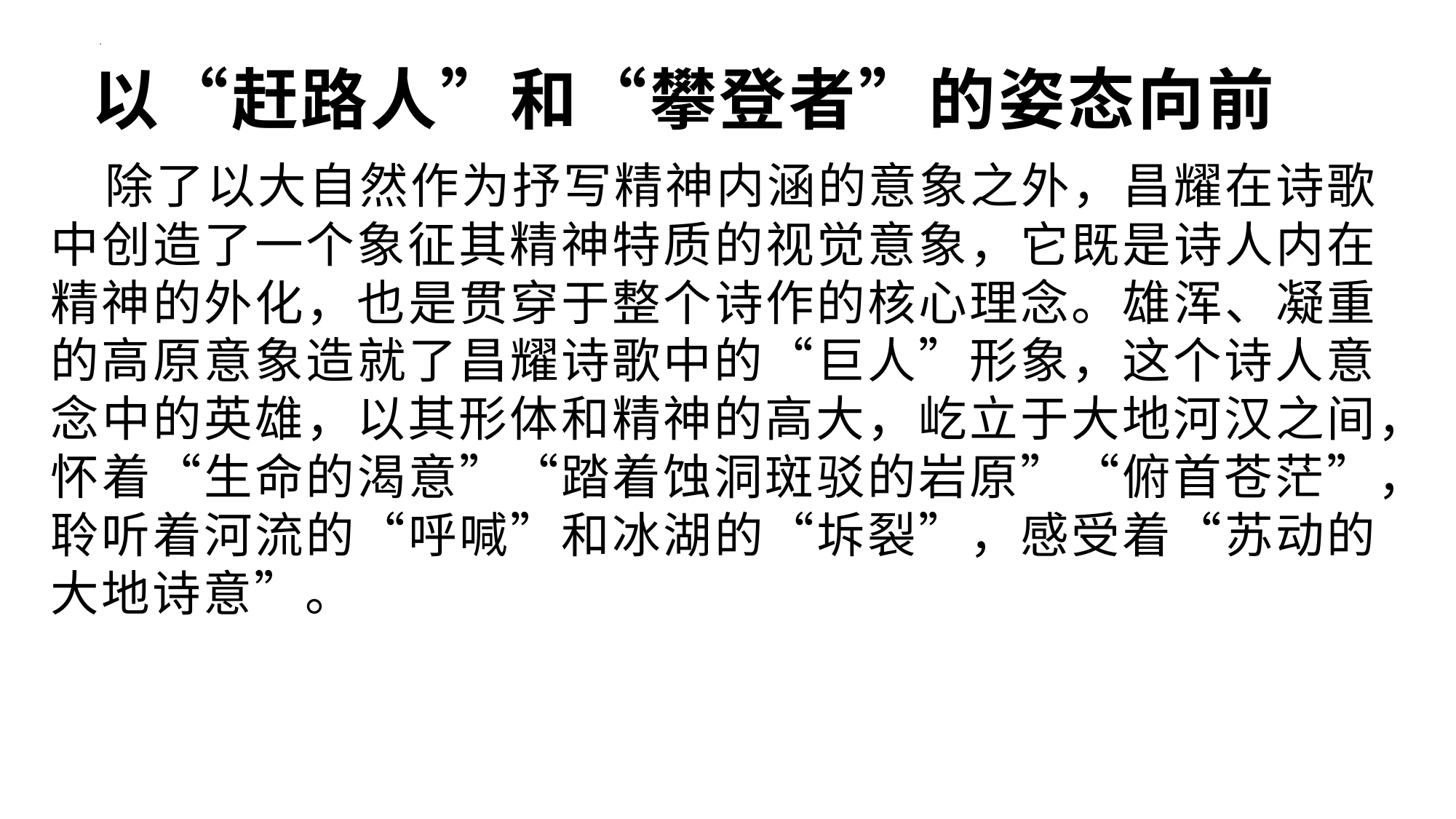

# 以“赶路人”和“攀登者”的姿态向前
除了以大自然作为抒写精神内涵的意象之外，昌耀在诗歌中创造了一个象征其精神特质的视觉意象，它既是诗人内在精神的外化，也是贯穿于整个诗作的核心理念。雄浑、凝重的高原意象造就了昌耀诗歌中的“巨人”形象，这个诗人意念中的英雄，以其形体和精神的高大，屹立于大地河汉之间，怀着“生命的渴意”“踏着蚀洞斑驳的岩原”“俯首苍茫”，聆听着河流的“呼喊”和冰湖的“坼裂”，感受着“苏动的大地诗意”。